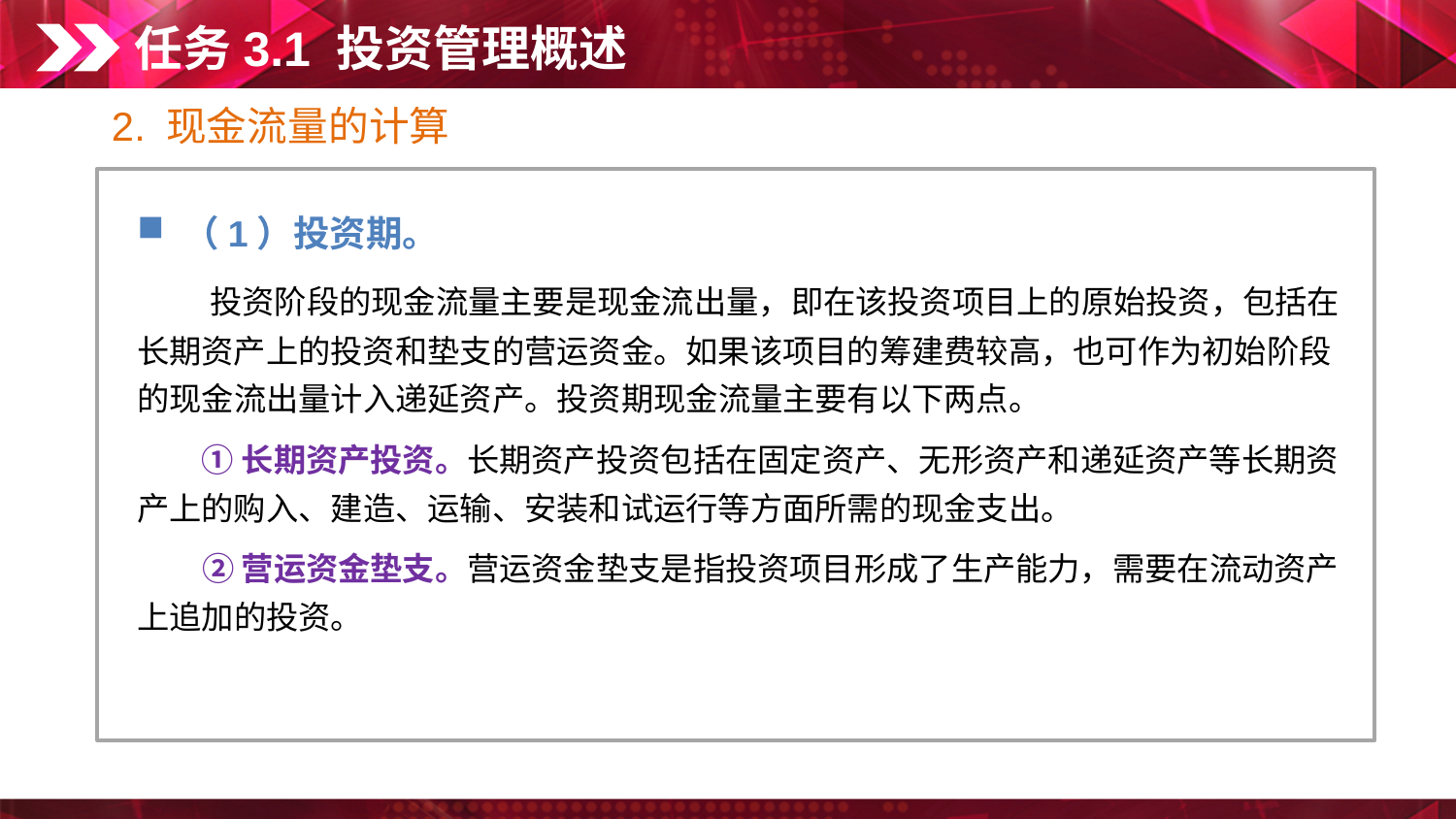

任务3.1 投资管理概述

2. 现金流量的计算

（1）投资期。
　　投资阶段的现金流量主要是现金流出量，即在该投资项目上的原始投资，包括在长期资产上的投资和垫支的营运资金。如果该项目的筹建费较高，也可作为初始阶段的现金流出量计入递延资产。投资期现金流量主要有以下两点。
　　① 长期资产投资。长期资产投资包括在固定资产、无形资产和递延资产等长期资产上的购入、建造、运输、安装和试运行等方面所需的现金支出。
　　② 营运资金垫支。营运资金垫支是指投资项目形成了生产能力，需要在流动资产上追加的投资。